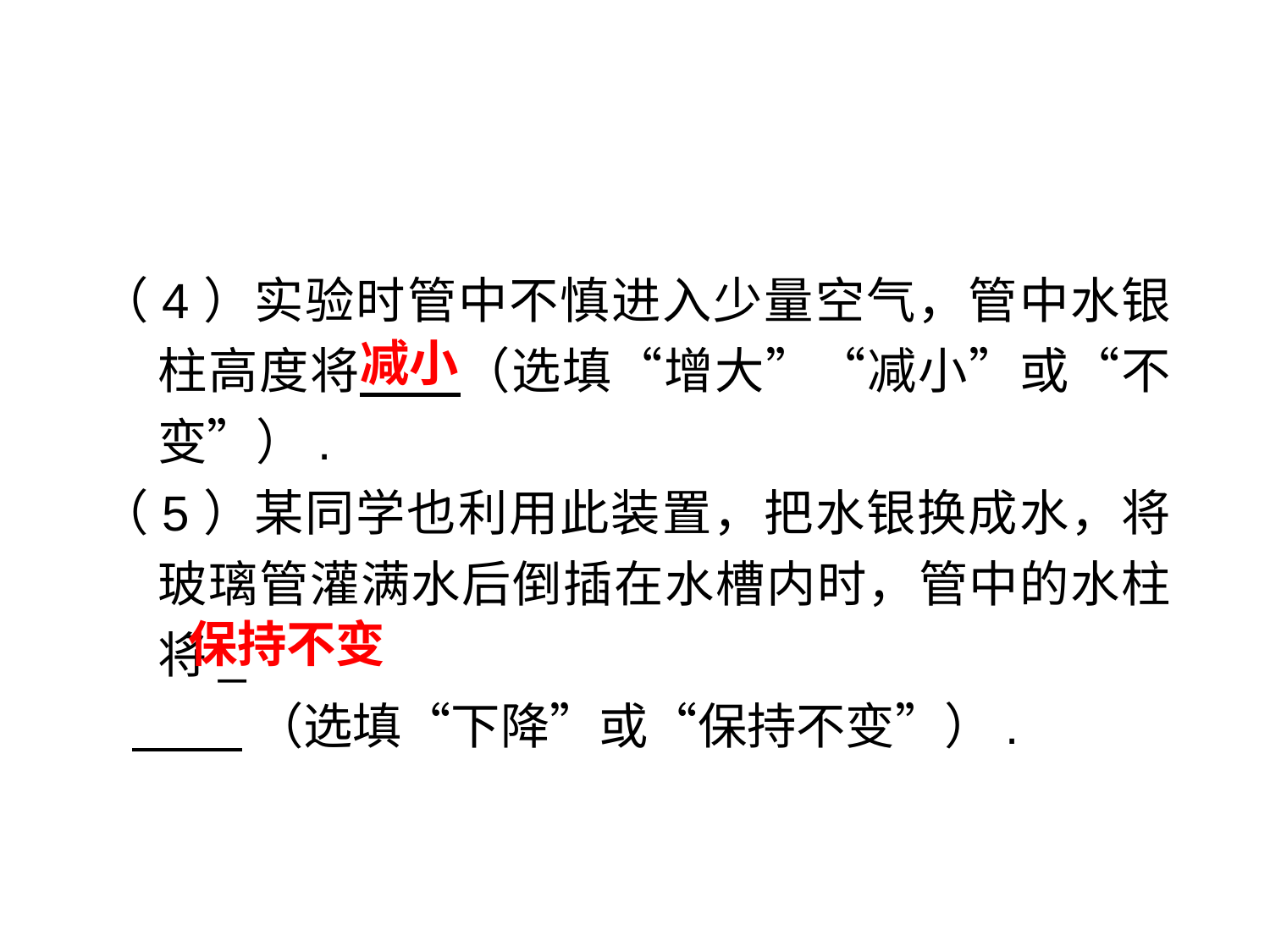

（4）实验时管中不慎进入少量空气，管中水银柱高度将        （选填“增大”“减小”或“不变”）.
（5）某同学也利用此装置，把水银换成水，将玻璃管灌满水后倒插在水槽内时，管中的水柱将_
             （选填“下降”或“保持不变”）.
减小
保持不变